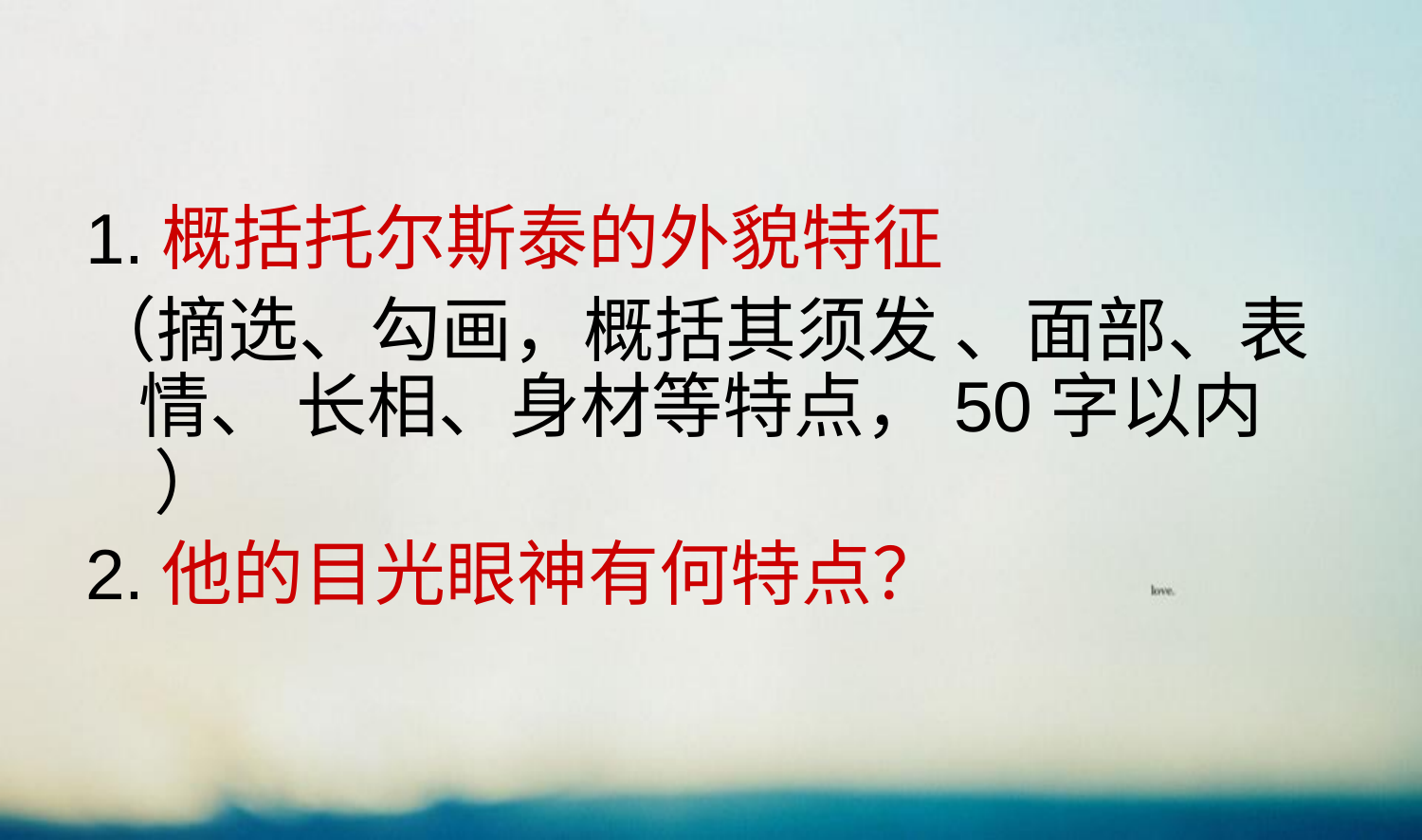

1.概括托尔斯泰的外貌特征
（摘选、勾画，概括其须发 、面部、表情、 长相、身材等特点，50字以内 ）
2.他的目光眼神有何特点？